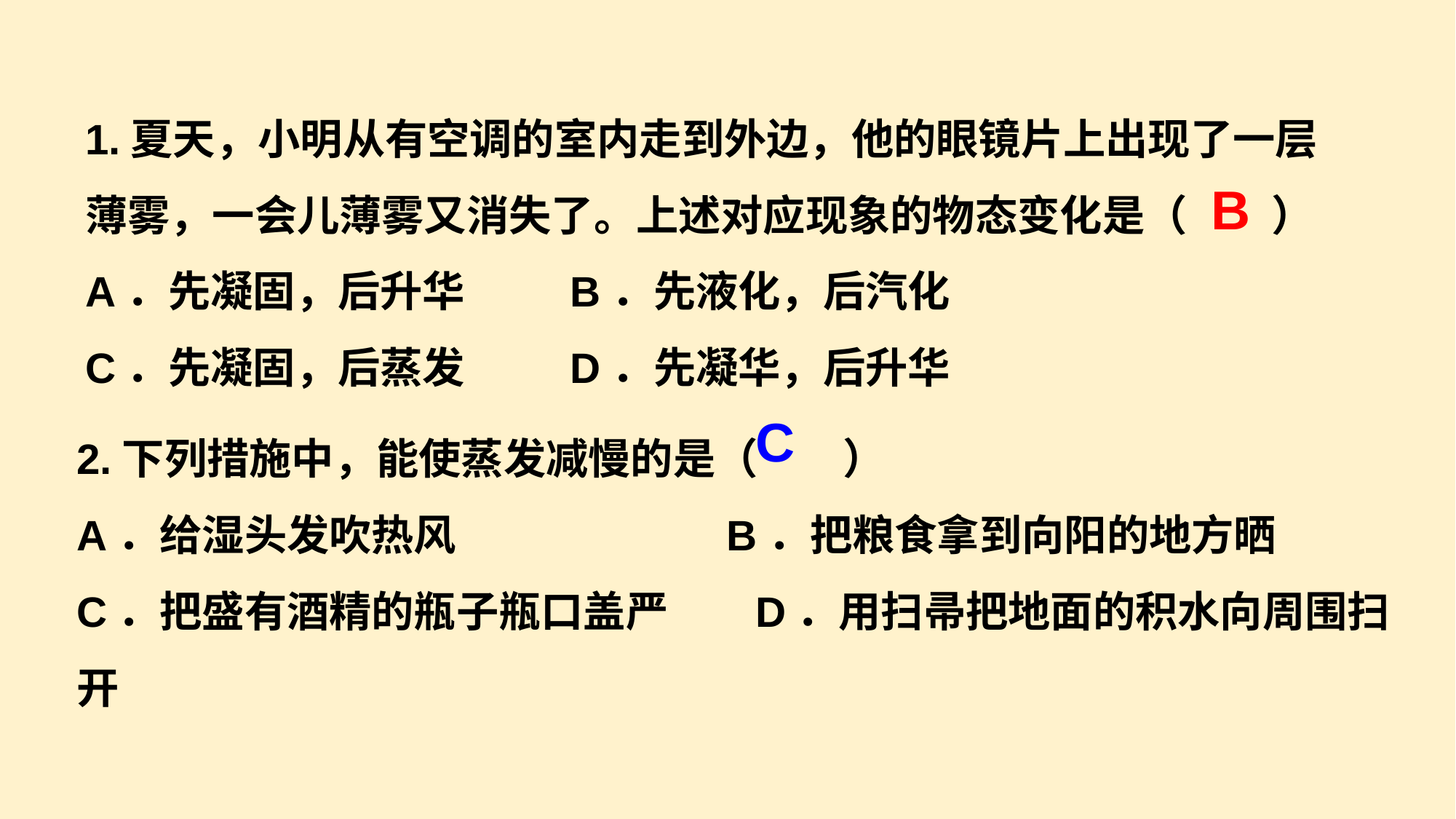

1.夏天，小明从有空调的室内走到外边，他的眼镜片上出现了一层薄雾，一会儿薄雾又消失了。上述对应现象的物态变化是（　　）
A．先凝固，后升华	    B．先液化，后汽化
C．先凝固，后蒸发	    D．先凝华，后升华
B
2.下列措施中，能使蒸发减慢的是（　　）
A．给湿头发吹热风                           B．把粮食拿到向阳的地方晒
C．把盛有酒精的瓶子瓶口盖严        D．用扫帚把地面的积水向周围扫开
C